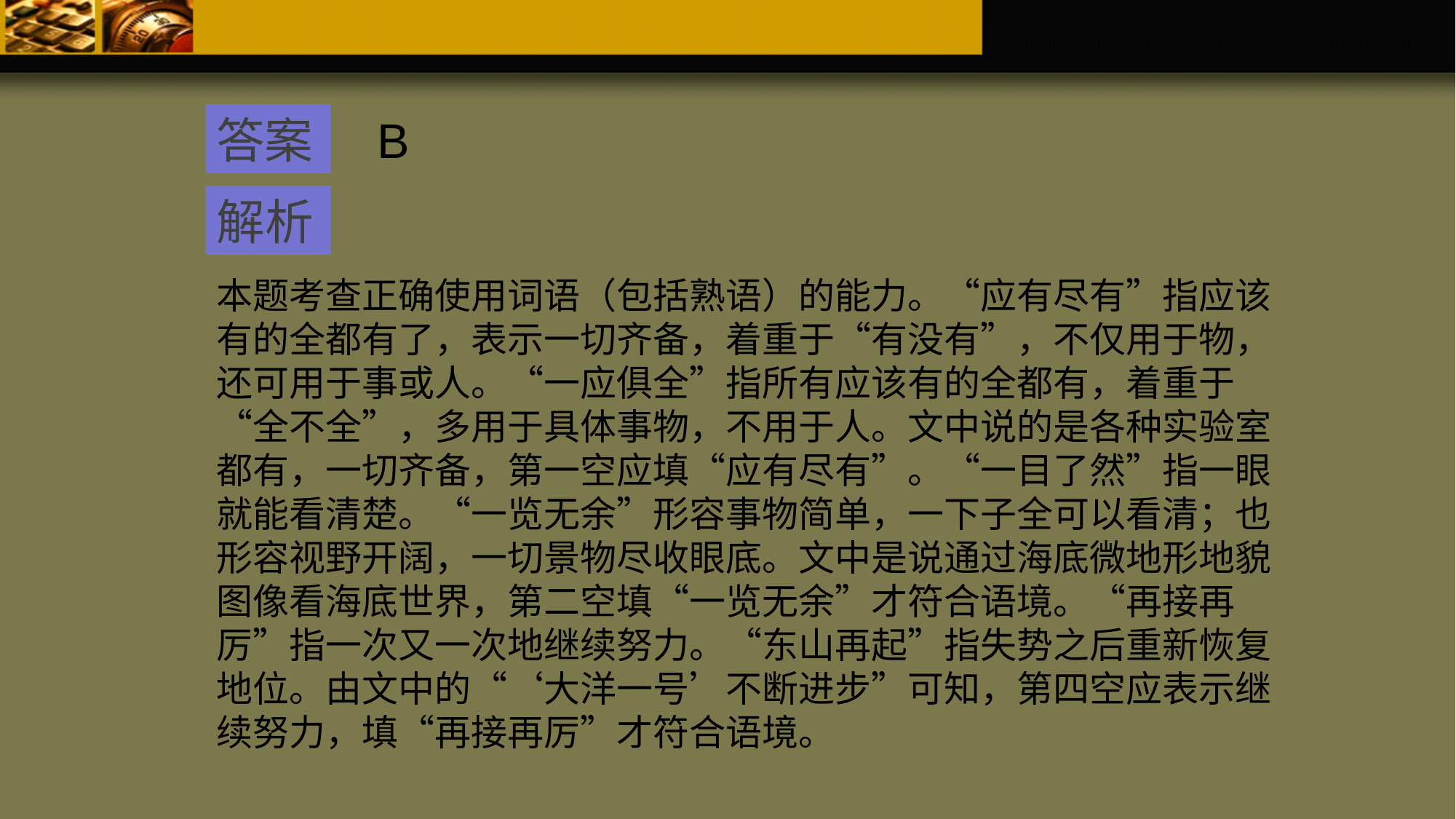

答案
B
解析
本题考查正确使用词语（包括熟语）的能力。“应有尽有”指应该有的全都有了，表示一切齐备，着重于“有没有”，不仅用于物，还可用于事或人。“一应俱全”指所有应该有的全都有，着重于“全不全”，多用于具体事物，不用于人。文中说的是各种实验室都有，一切齐备，第一空应填“应有尽有”。“一目了然”指一眼就能看清楚。“一览无余”形容事物简单，一下子全可以看清；也形容视野开阔，一切景物尽收眼底。文中是说通过海底微地形地貌图像看海底世界，第二空填“一览无余”才符合语境。“再接再厉”指一次又一次地继续努力。“东山再起”指失势之后重新恢复地位。由文中的“‘大洋一号’不断进步”可知，第四空应表示继续努力，填“再接再厉”才符合语境。
11